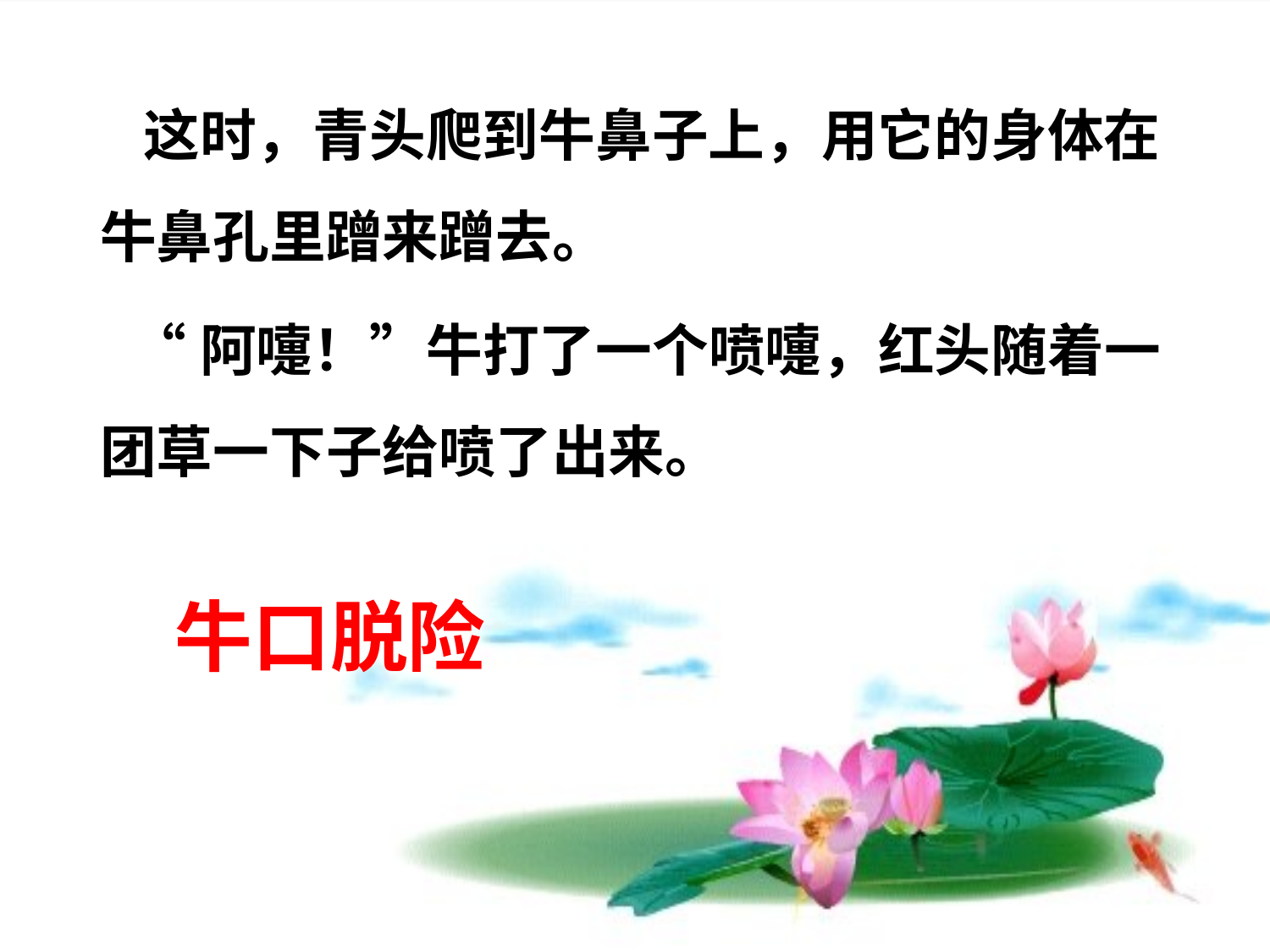

这时，青头爬到牛鼻子上，用它的身体在牛鼻孔里蹭来蹭去。
      “阿嚏！”牛打了一个喷嚏，红头随着一团草一下子给喷了出来。
# 牛口脱险